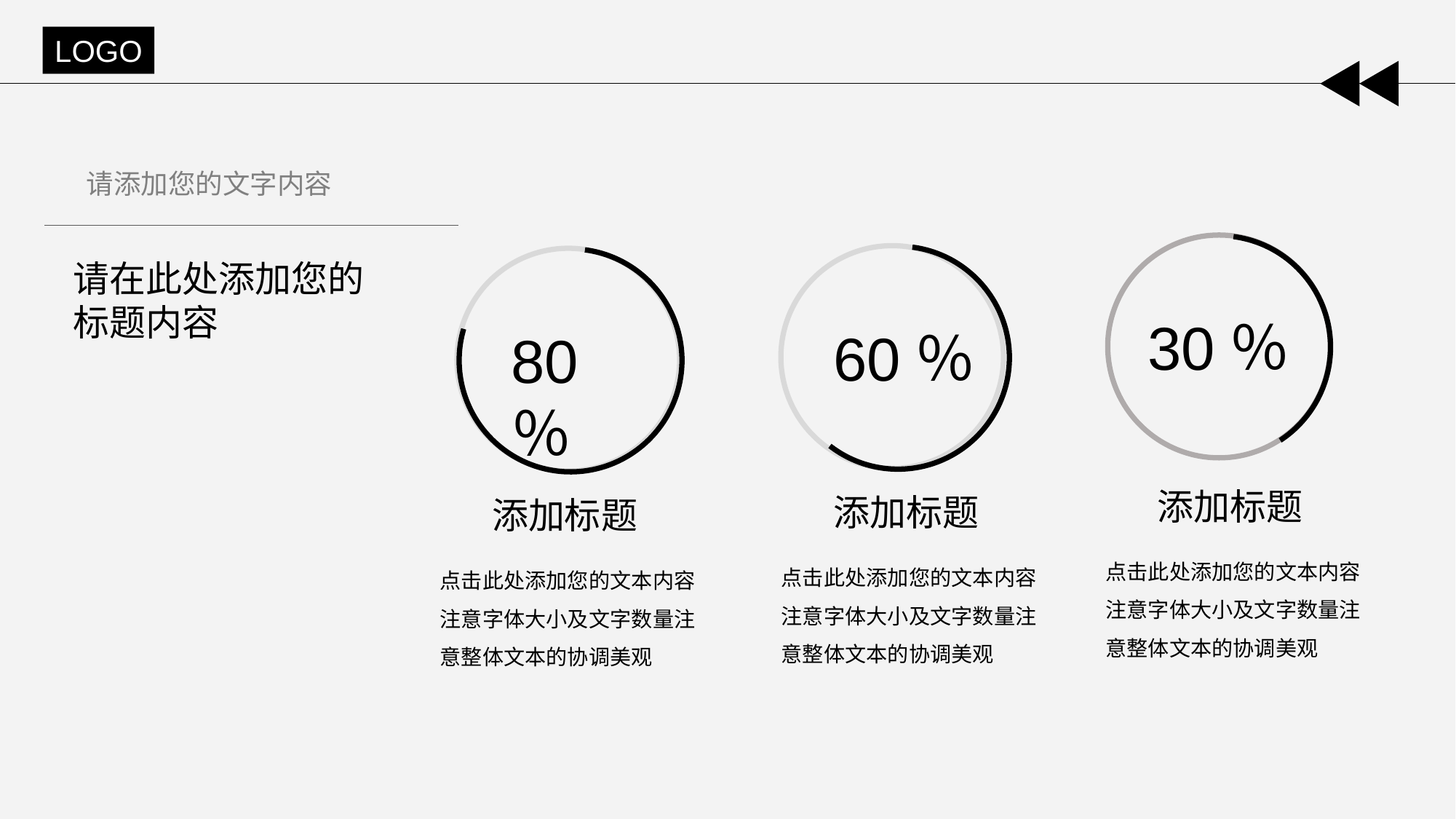

LOGO

请添加您的文字内容

请在此处添加您的标题内容
30％
60％
80％
添加标题
添加标题
添加标题
点击此处添加您的文本内容注意字体大小及文字数量注意整体文本的协调美观
点击此处添加您的文本内容注意字体大小及文字数量注意整体文本的协调美观
点击此处添加您的文本内容注意字体大小及文字数量注意整体文本的协调美观